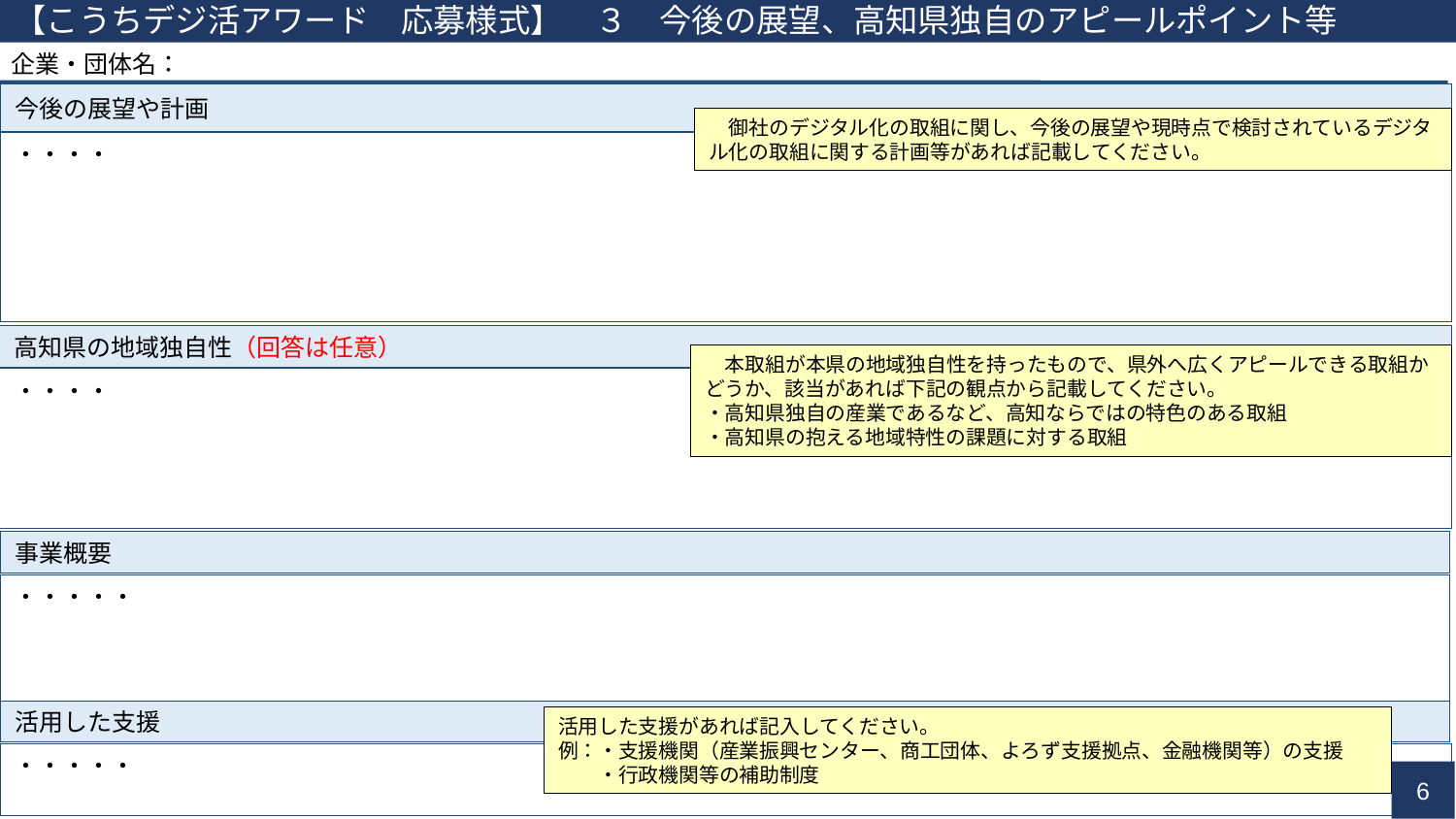

【こうちデジ活アワード　応募様式】　３　今後の展望、高知県独自のアピールポイント等
企業・団体名：

今後の展望や計画
　御社のデジタル化の取組に関し、今後の展望や現時点で検討されているデジタル化の取組に関する計画等があれば記載してください。
・・・・

高知県の地域独自性（回答は任意）
・・・・

　本取組が本県の地域独自性を持ったもので、県外へ広くアピールできる取組かどうか、該当があれば下記の観点から記載してください。
・高知県独自の産業であるなど、高知ならではの特色のある取組
・高知県の抱える地域特性の課題に対する取組
事業概要
・・・・・

活用した支援
活用した支援があれば記入してください。
例：・支援機関（産業振興センター、商工団体、よろず支援拠点、金融機関等）の支援
　　・行政機関等の補助制度
・・・・・

6